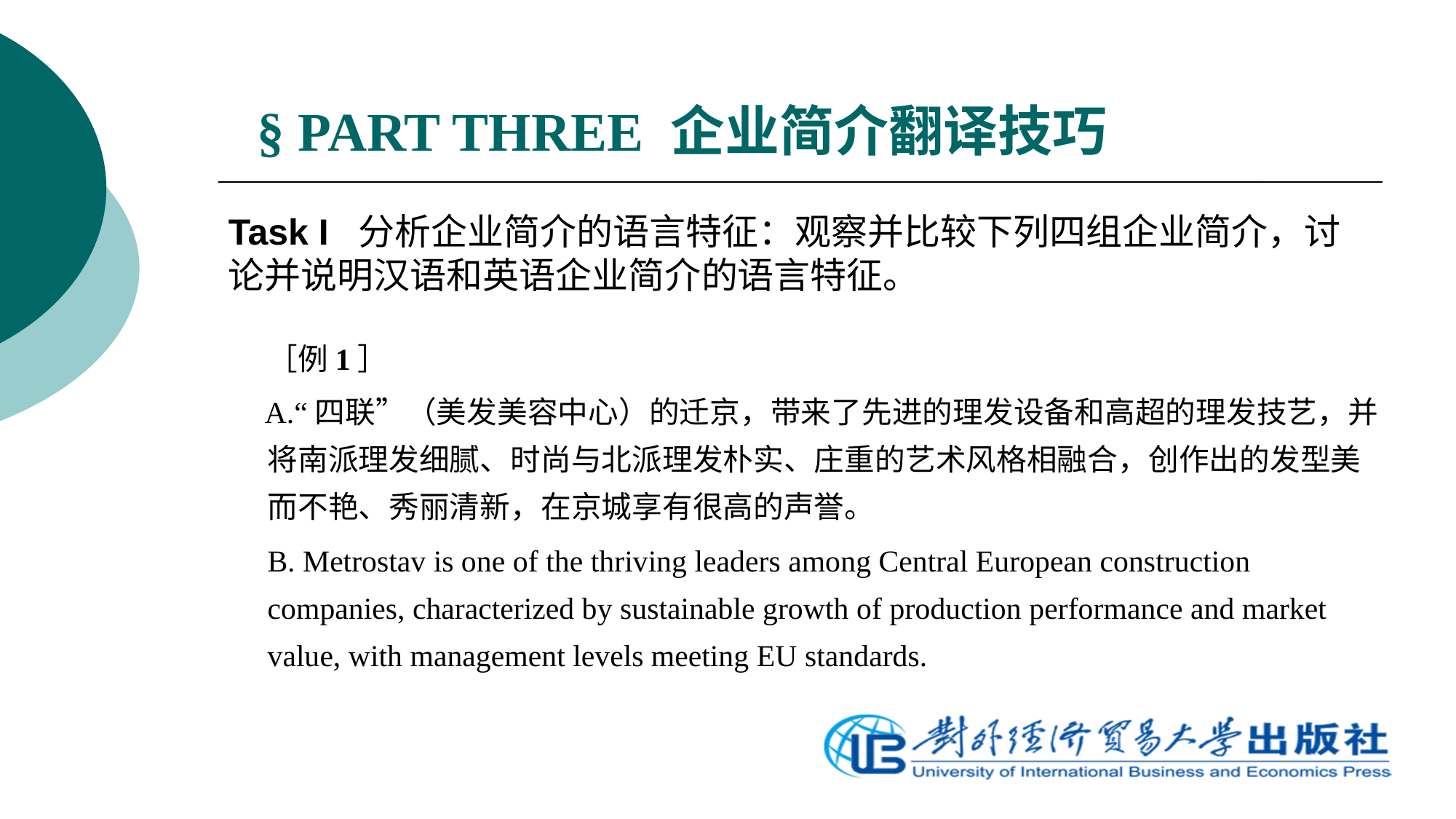

# § PART THREE 企业简介翻译技巧
Task I  分析企业简介的语言特征：观察并比较下列四组企业简介，讨论并说明汉语和英语企业简介的语言特征。
	［例1］
     A.“四联”（美发美容中心）的迁京，带来了先进的理发设备和高超的理发技艺，并将南派理发细腻、时尚与北派理发朴实、庄重的艺术风格相融合，创作出的发型美而不艳、秀丽清新，在京城享有很高的声誉。
	B. Metrostav is one of the thriving leaders among Central European construction companies, characterized by sustainable growth of production performance and market value, with management levels meeting EU standards.